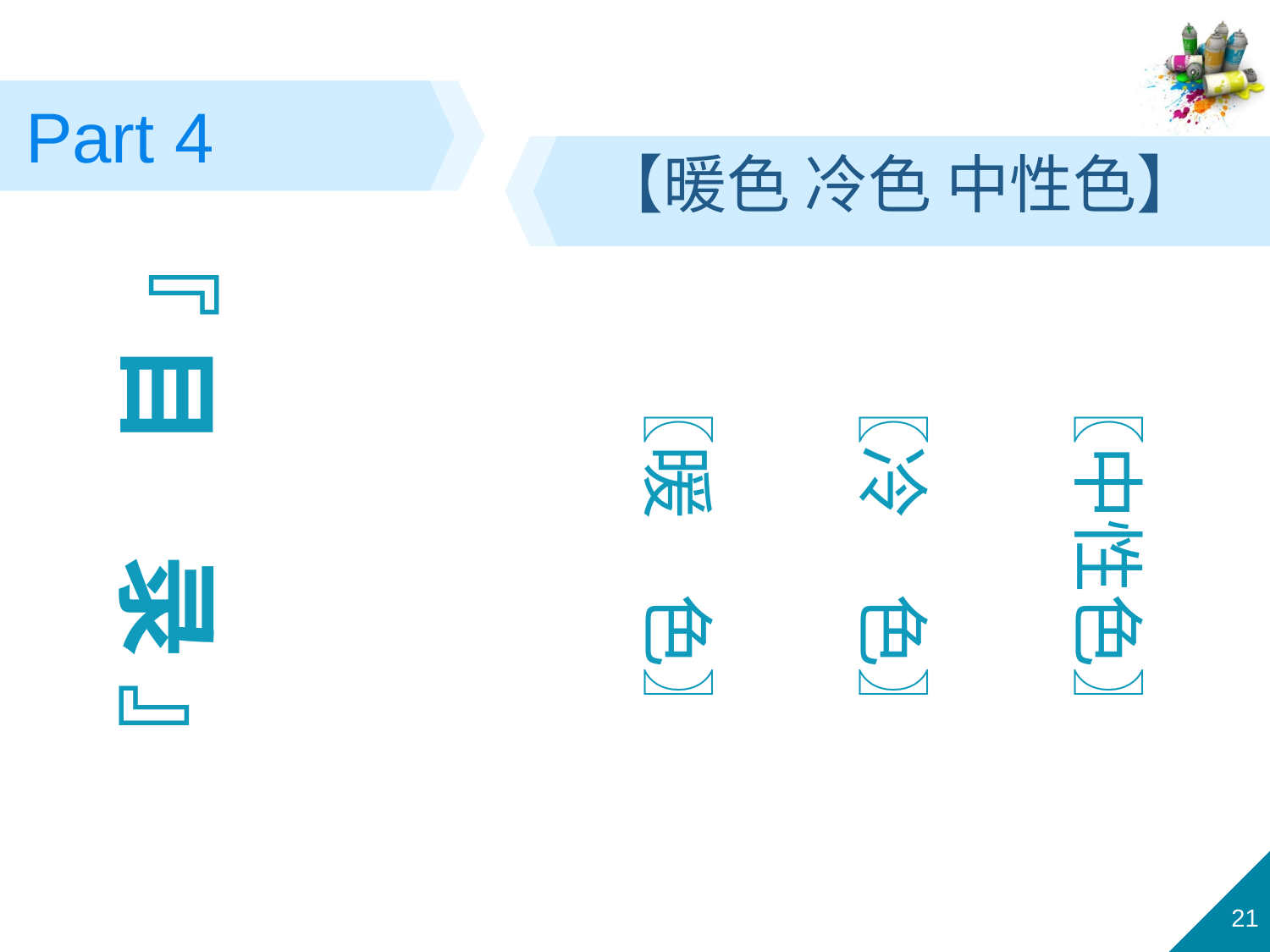

Part 4
【暖色 冷色 中性色】
『 目　录 』
〖中性色〗
〖冷　色〗
〖暖　色〗
21